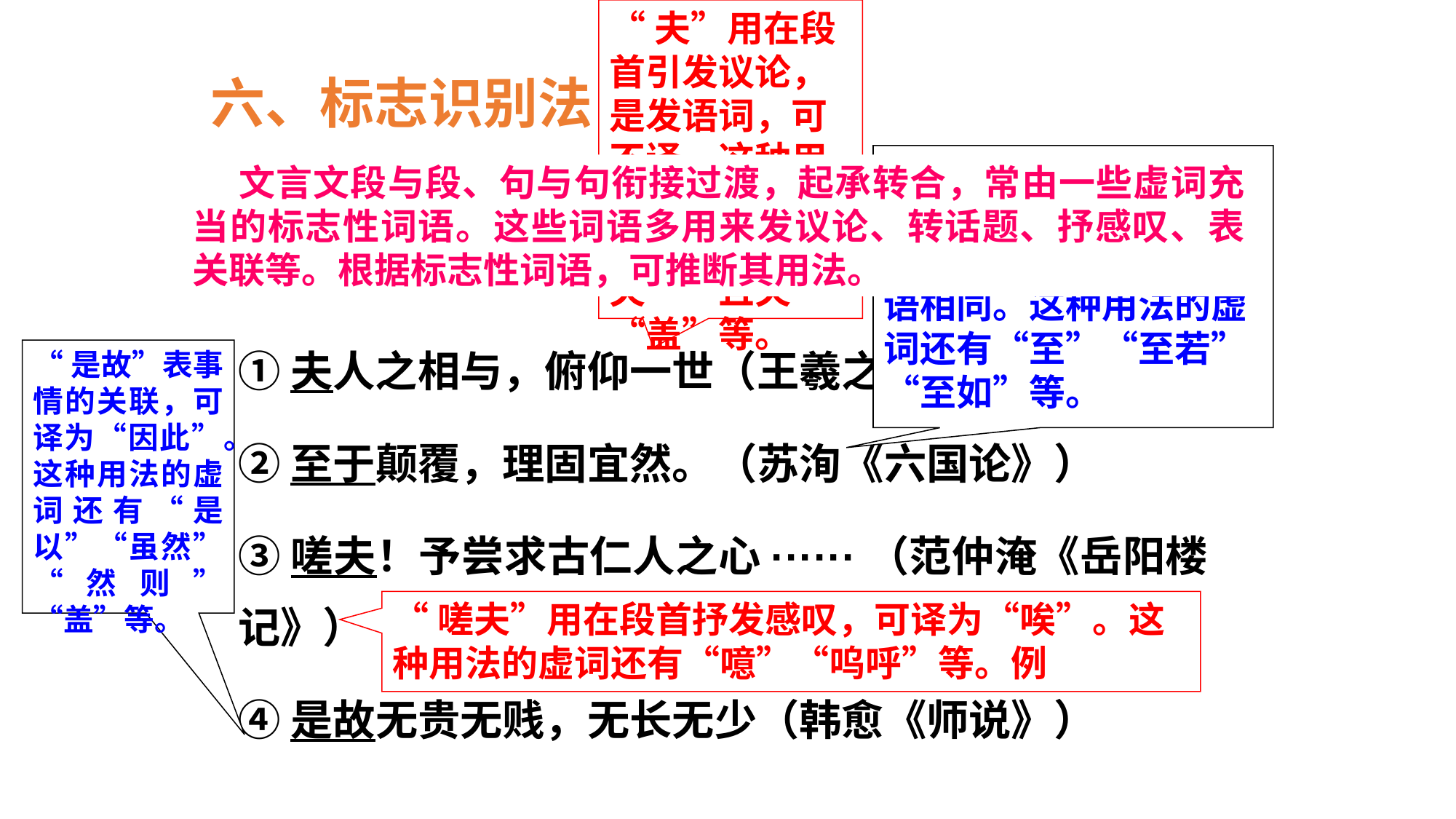

“夫”用在段首引发议论，是发语词，可不译。这种用法的虚词还有“若夫”“故夫”“且夫”“盖”等。
六、标志识别法
“至于”用在句首承接上文，表示另外再说一层意思，用法与现代汉语相同。这种用法的虚词还有“至”“至若”“至如”等。
    文言文段与段、句与句衔接过渡，起承转合，常由一些虚词充当的标志性词语。这些词语多用来发议论、转话题、抒感叹、表关联等。根据标志性词语，可推断其用法。
①夫人之相与，俯仰一世（王羲之《兰亭集序》）
②至于颠覆，理固宜然。（苏洵《六国论》）
③嗟夫！予尝求古仁人之心······（范仲淹《岳阳楼记》）
④是故无贵无贱，无长无少（韩愈《师说》）
“是故”表事情的关联，可译为“因此”。这种用法的虚词还有“是以”“虽然”“然则”“盖”等。
“嗟夫”用在段首抒发感叹，可译为“唉”。这种用法的虚词还有“噫”“呜呼”等。例